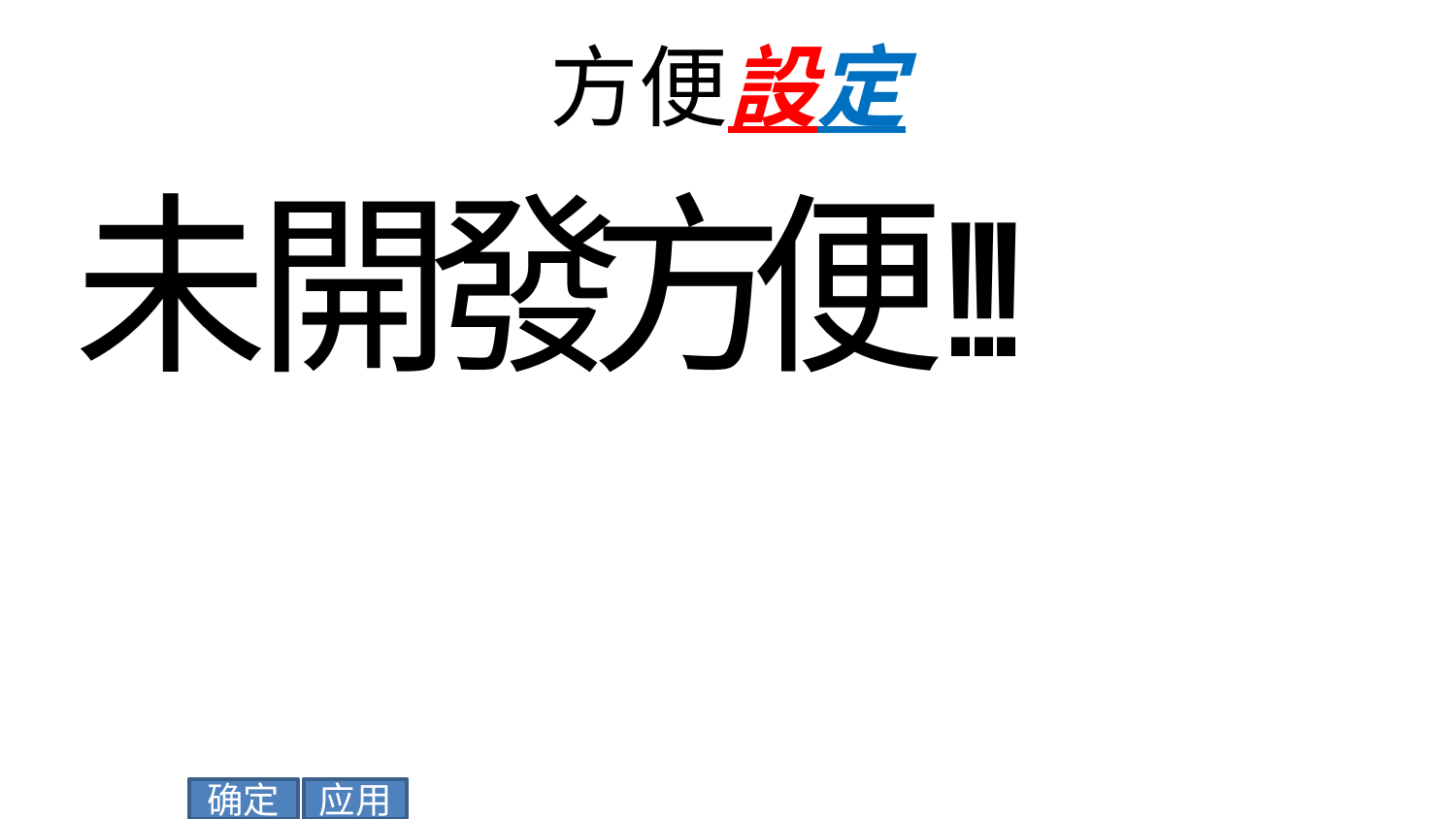

# 方便設定
未
開
發
方
便
!
!
!
应用
确定